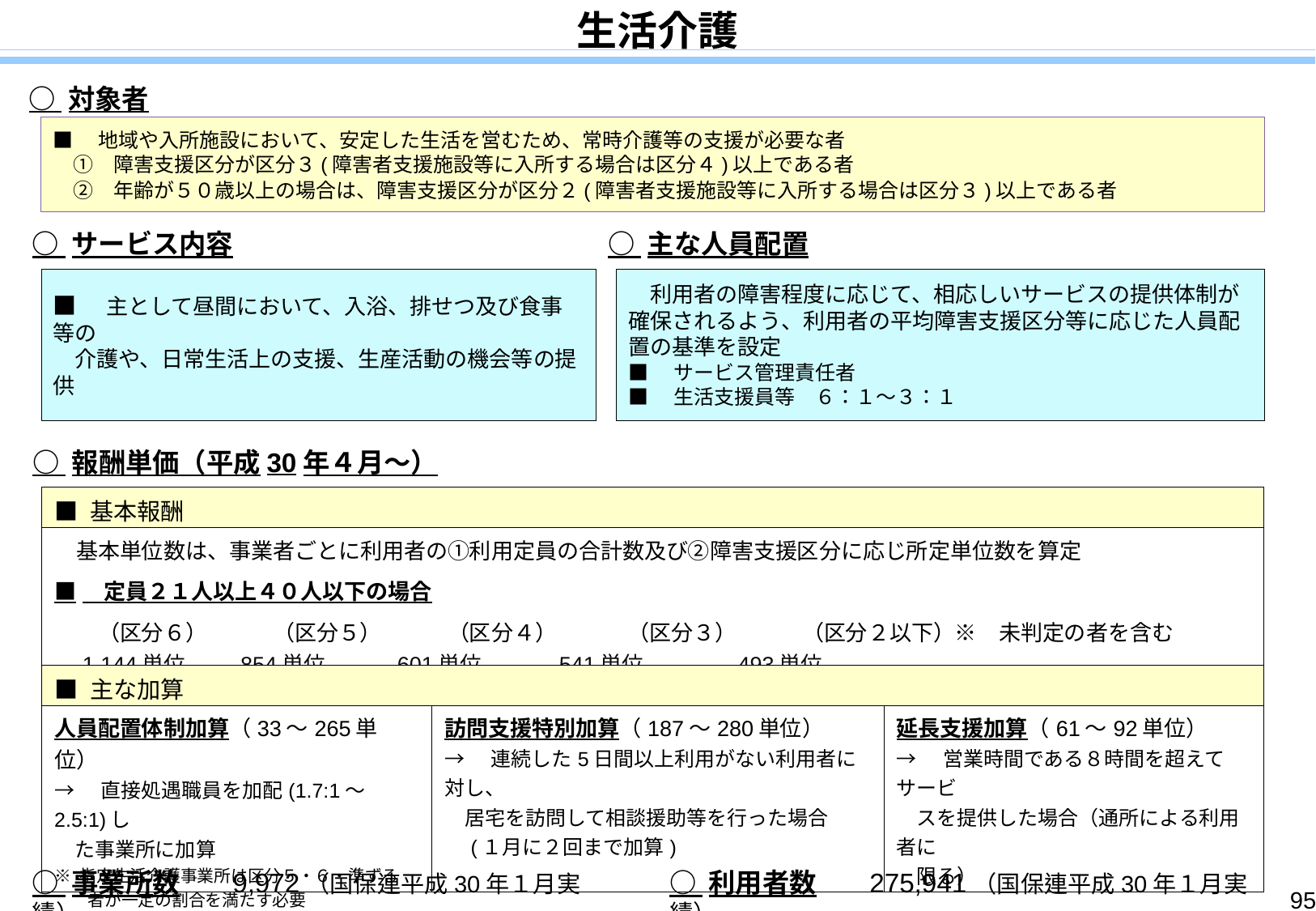

生活介護
○ 対象者

■　地域や入所施設において、安定した生活を営むため、常時介護等の支援が必要な者
　①　障害支援区分が区分３(障害者支援施設等に入所する場合は区分４)以上である者
　②　年齢が５０歳以上の場合は、障害支援区分が区分２(障害者支援施設等に入所する場合は区分３)以上である者

○ サービス内容
○ 主な人員配置
■　主として昼間において、入浴、排せつ及び食事等の
　介護や、日常生活上の支援、生産活動の機会等の提供
　利用者の障害程度に応じて、相応しいサービスの提供体制が確保されるよう、利用者の平均障害支援区分等に応じた人員配置の基準を設定
■　サービス管理責任者
■　生活支援員等　６：１～３：１
○ 報酬単価（平成30年４月～）
| ■ 基本報酬 |  |  |
| --- | --- | --- |
| 基本単位数は、事業者ごとに利用者の①利用定員の合計数及び②障害支援区分に応じ所定単位数を算定 ■　定員２１人以上４０人以下の場合 　　（区分６）　　　（区分５）　　　（区分４） 　　　（区分３）　　　（区分２以下）※　未判定の者を含む 　1,144単位　　 854単位　　　601単位　　　 541単位　　　　493単位 |  |  |
| ■ 主な加算 |  |  |
| 人員配置体制加算（33～265単位） →　直接処遇職員を加配(1.7:1～2.5:1)し 　た事業所に加算 ※ 指定生活介護事業所は区分５・６・準ずる 　　者が一定の割合を満たす必要 | 訪問支援特別加算（187～280単位） →　連続した5日間以上利用がない利用者に対し、 　居宅を訪問して相談援助等を行った場合 　(１月に２回まで加算) | 延長支援加算（61～92単位） →　営業時間である８時間を超えてサービ 　スを提供した場合（通所による利用者に 　限る） |
○ 事業所数　　9,972（国保連平成30年１月実績）
○ 利用者数　　275,941（国保連平成30年１月実績）
95